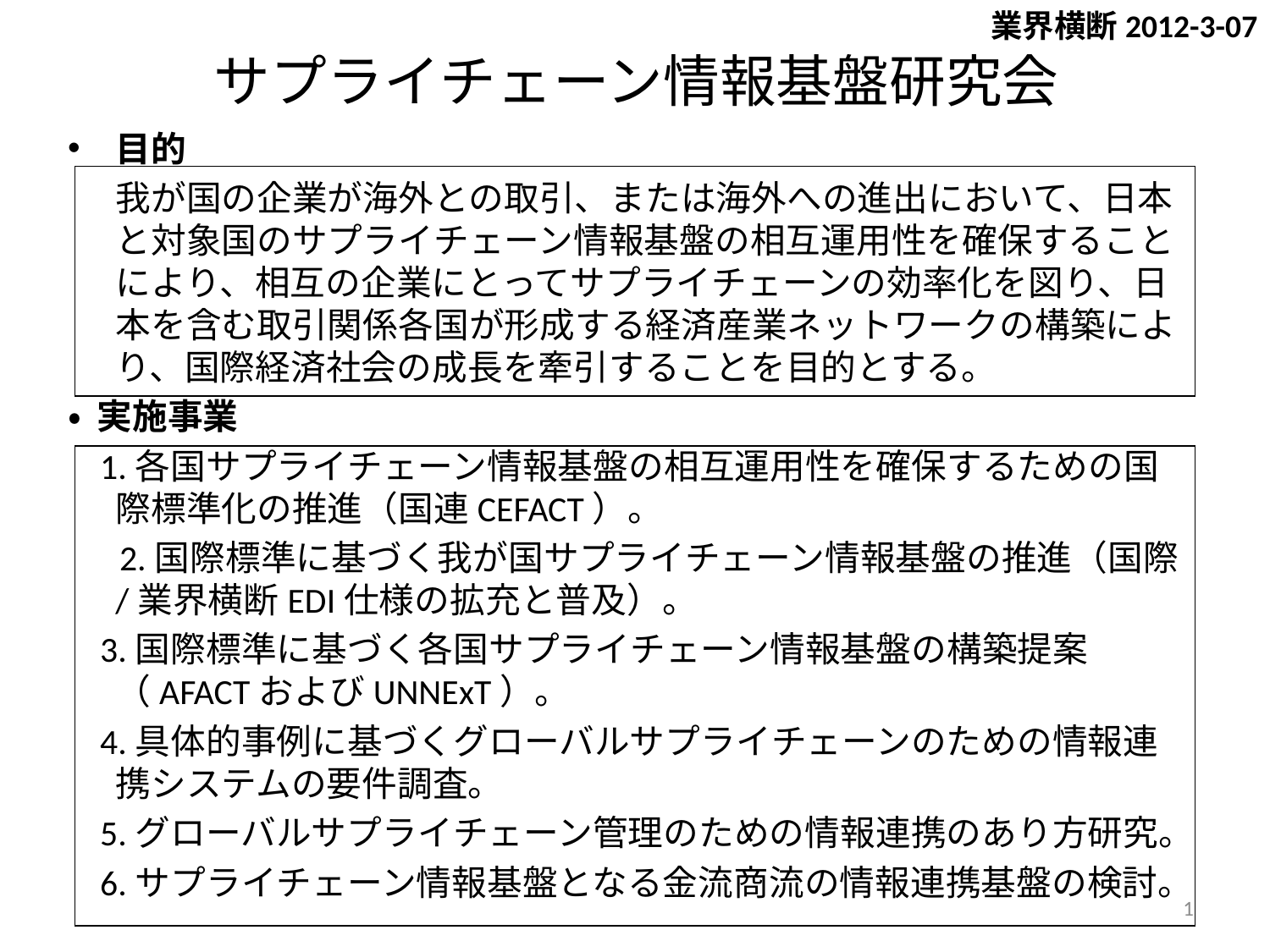

サプライチェーン情報基盤研究会
業界横断2012-3-07
目的
	我が国の企業が海外との取引、または海外への進出において、日本と対象国のサプライチェーン情報基盤の相互運用性を確保することにより、相互の企業にとってサプライチェーンの効率化を図り、日本を含む取引関係各国が形成する経済産業ネットワークの構築により、国際経済社会の成長を牽引することを目的とする。
・  実施事業
    1.各国サプライチェーン情報基盤の相互運用性を確保するための国際標準化の推進（国連CEFACT）。
　 2.国際標準に基づく我が国サプライチェーン情報基盤の推進（国際/業界横断EDI仕様の拡充と普及）。
    3.国際標準に基づく各国サプライチェーン情報基盤の構築提案（AFACTおよびUNNExT）。
    4.具体的事例に基づくグローバルサプライチェーンのための情報連携システムの要件調査。
    5.グローバルサプライチェーン管理のための情報連携のあり方研究。
    6.サプライチェーン情報基盤となる金流商流の情報連携基盤の検討。

1